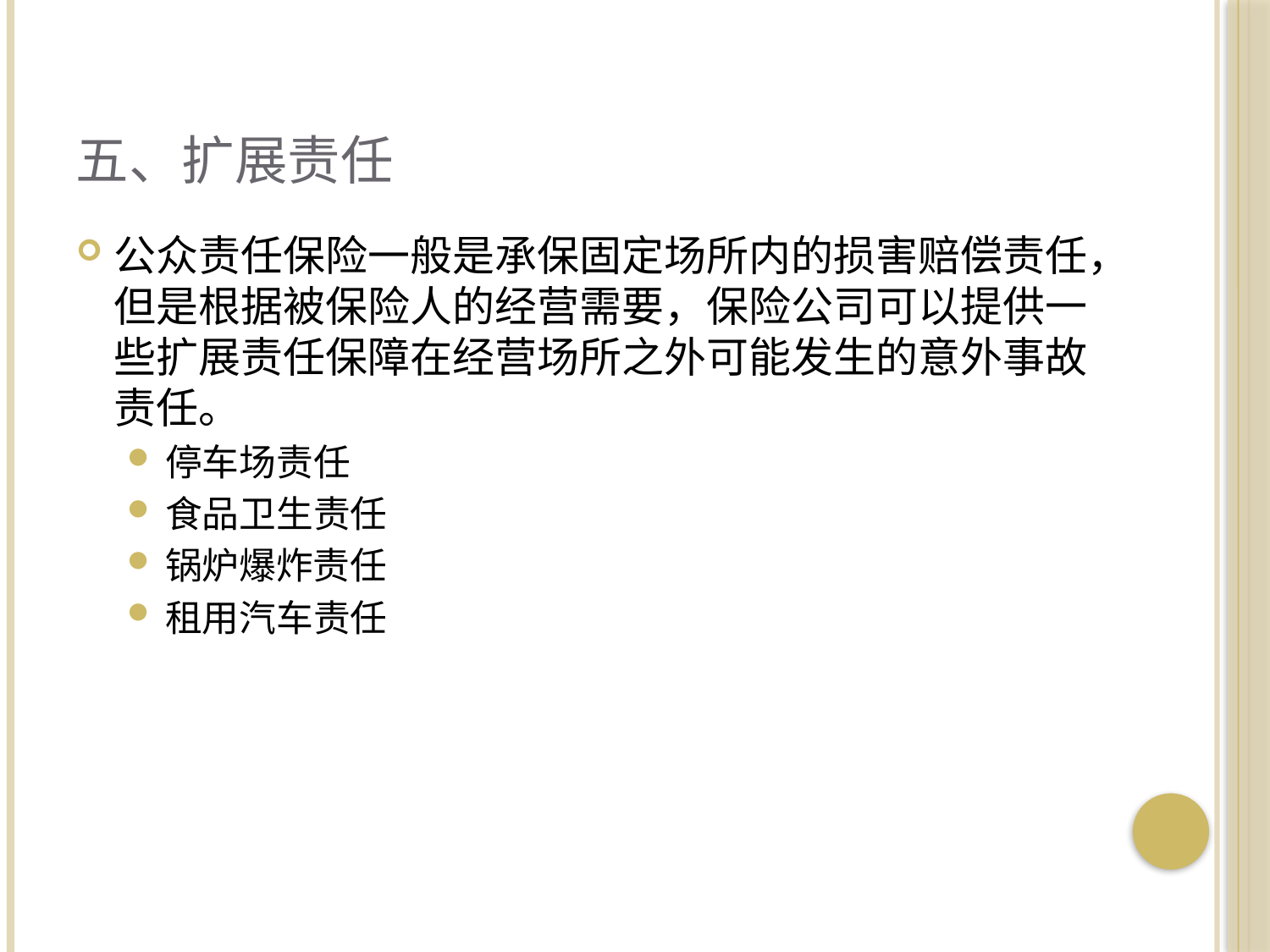

# 五、扩展责任
公众责任保险一般是承保固定场所内的损害赔偿责任，但是根据被保险人的经营需要，保险公司可以提供一些扩展责任保障在经营场所之外可能发生的意外事故责任。
停车场责任
食品卫生责任
锅炉爆炸责任
租用汽车责任